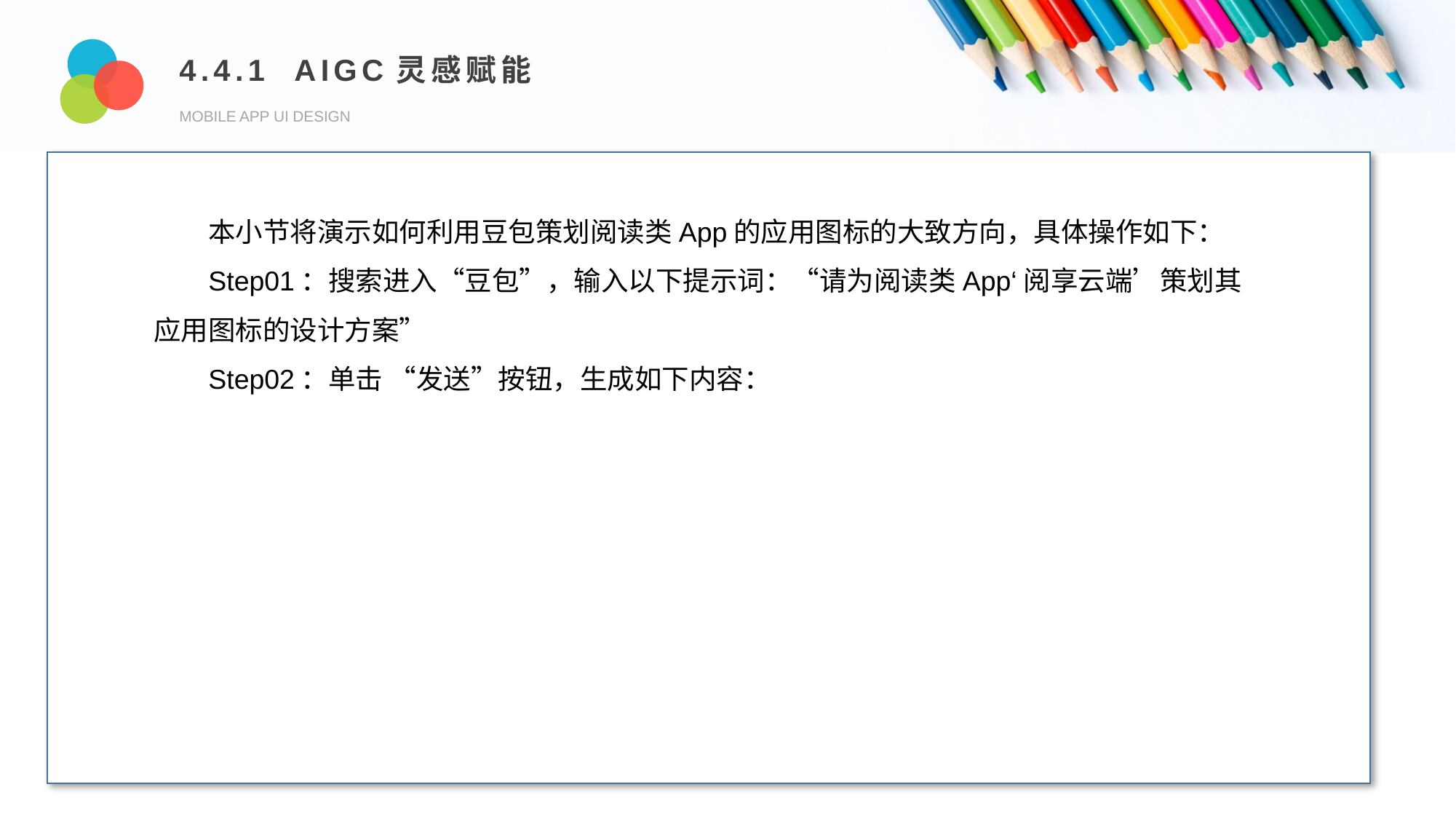

4.4.1  AIGC灵感赋能
MOBILE APP UI DESIGN
Design and Production
本小节将演示如何利用豆包策划阅读类App的应用图标的大致方向，具体操作如下：
Step01：搜索进入“豆包”，输入以下提示词：“请为阅读类App‘阅享云端’策划其应用图标的设计方案”
Step02：单击 “发送”按钮，生成如下内容：